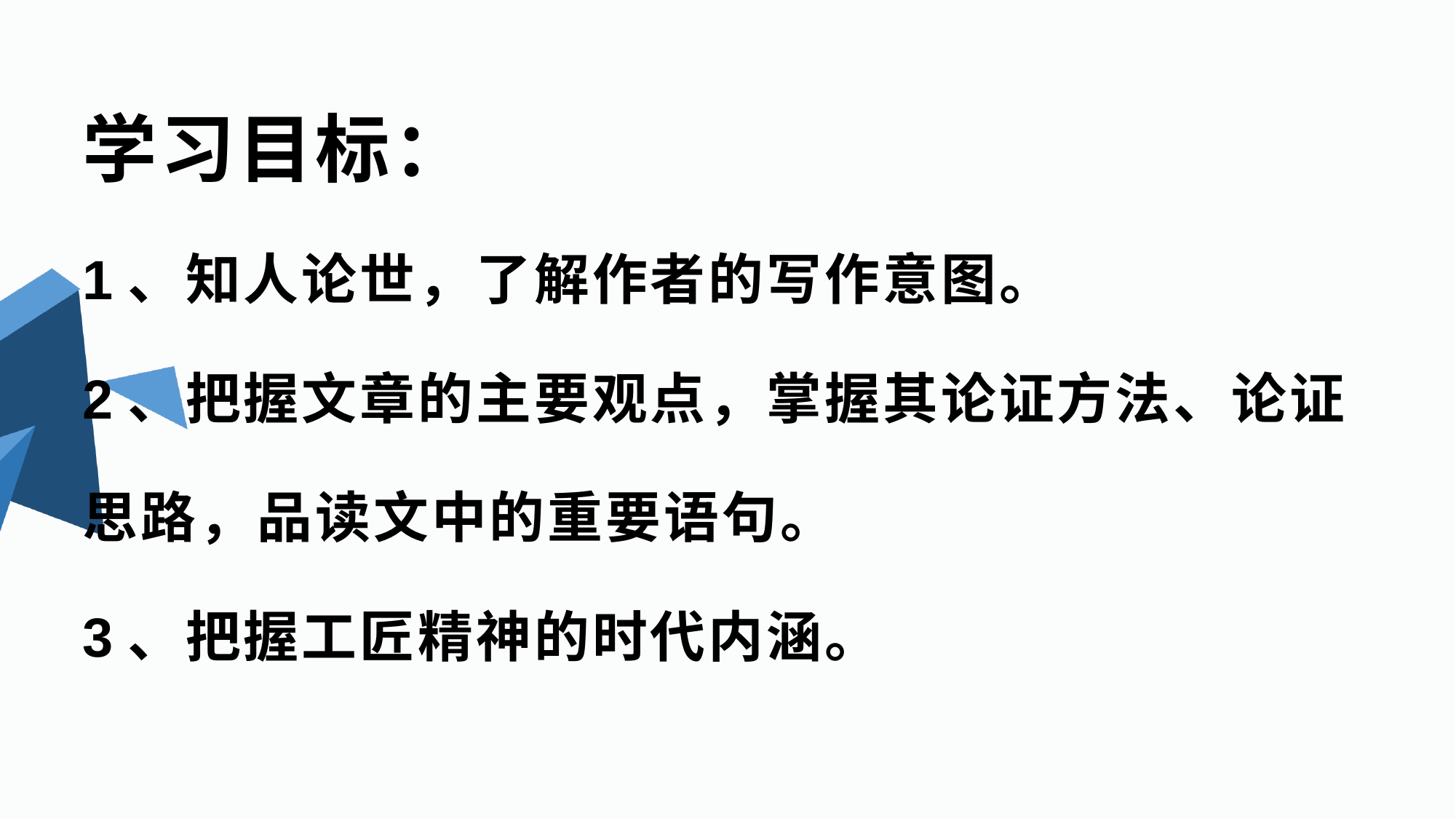

# 学习目标： 1、知人论世，了解作者的写作意图。 2、把握文章的主要观点，掌握其论证方法、论证思路，品读文中的重要语句。 3、把握工匠精神的时代内涵。